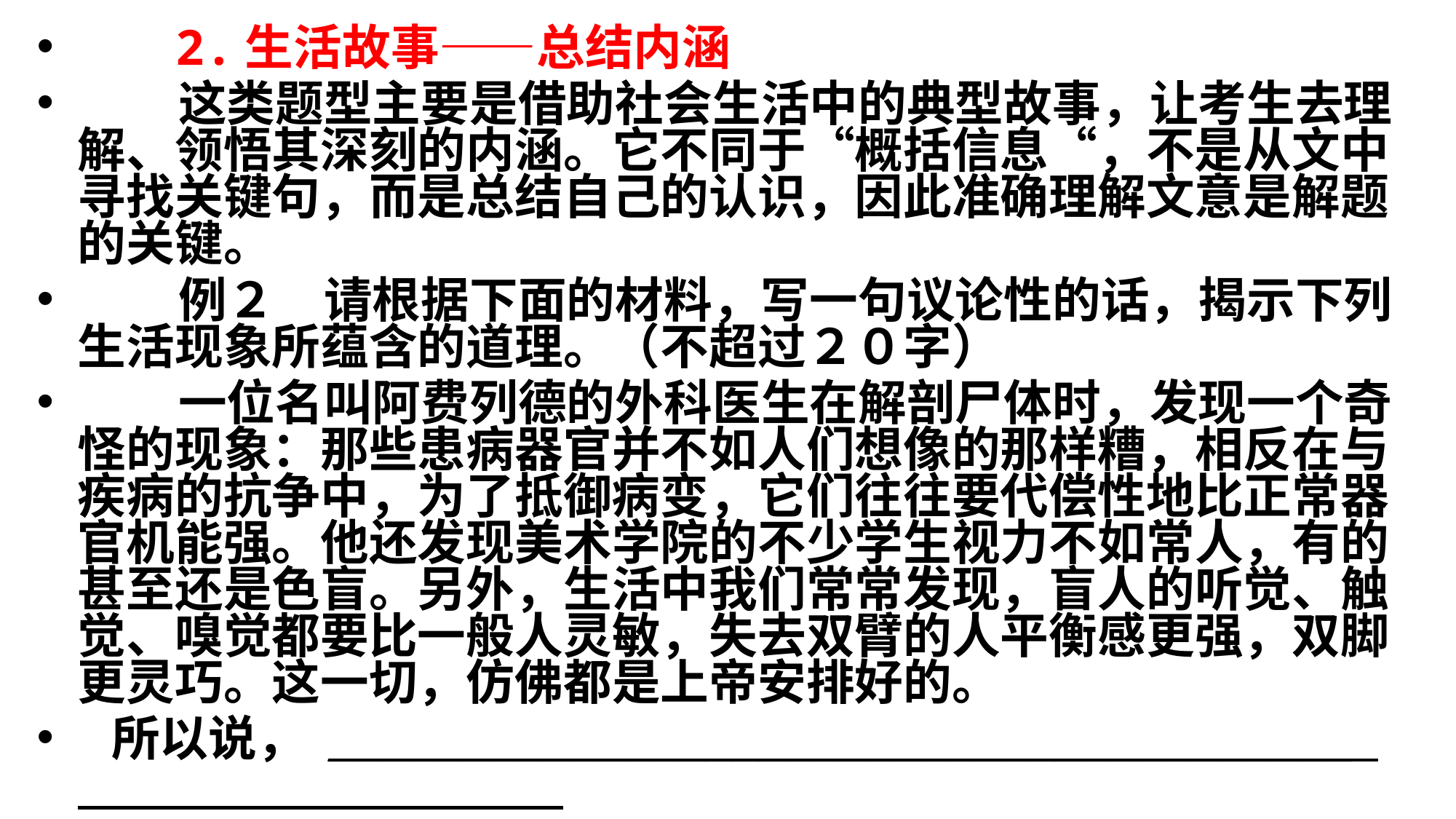

2.生活故事——总结内涵
        这类题型主要是借助社会生活中的典型故事，让考生去理解、领悟其深刻的内涵。它不同于“概括信息“，不是从文中寻找关键句，而是总结自己的认识，因此准确理解文意是解题的关键。
        例２　请根据下面的材料，写一句议论性的话，揭示下列生活现象所蕴含的道理。（不超过２０字）
        一位名叫阿费列德的外科医生在解剖尸体时，发现一个奇怪的现象：那些患病器官并不如人们想像的那样糟，相反在与疾病的抗争中，为了抵御病变，它们往往要代偿性地比正常器官机能强。他还发现美术学院的不少学生视力不如常人，有的甚至还是色盲。另外，生活中我们常常发现，盲人的听觉、触觉、嗅觉都要比一般人灵敏，失去双臂的人平衡感更强，双脚更灵巧。这一切，仿佛都是上帝安排好的。
  所以说， ______________________________________